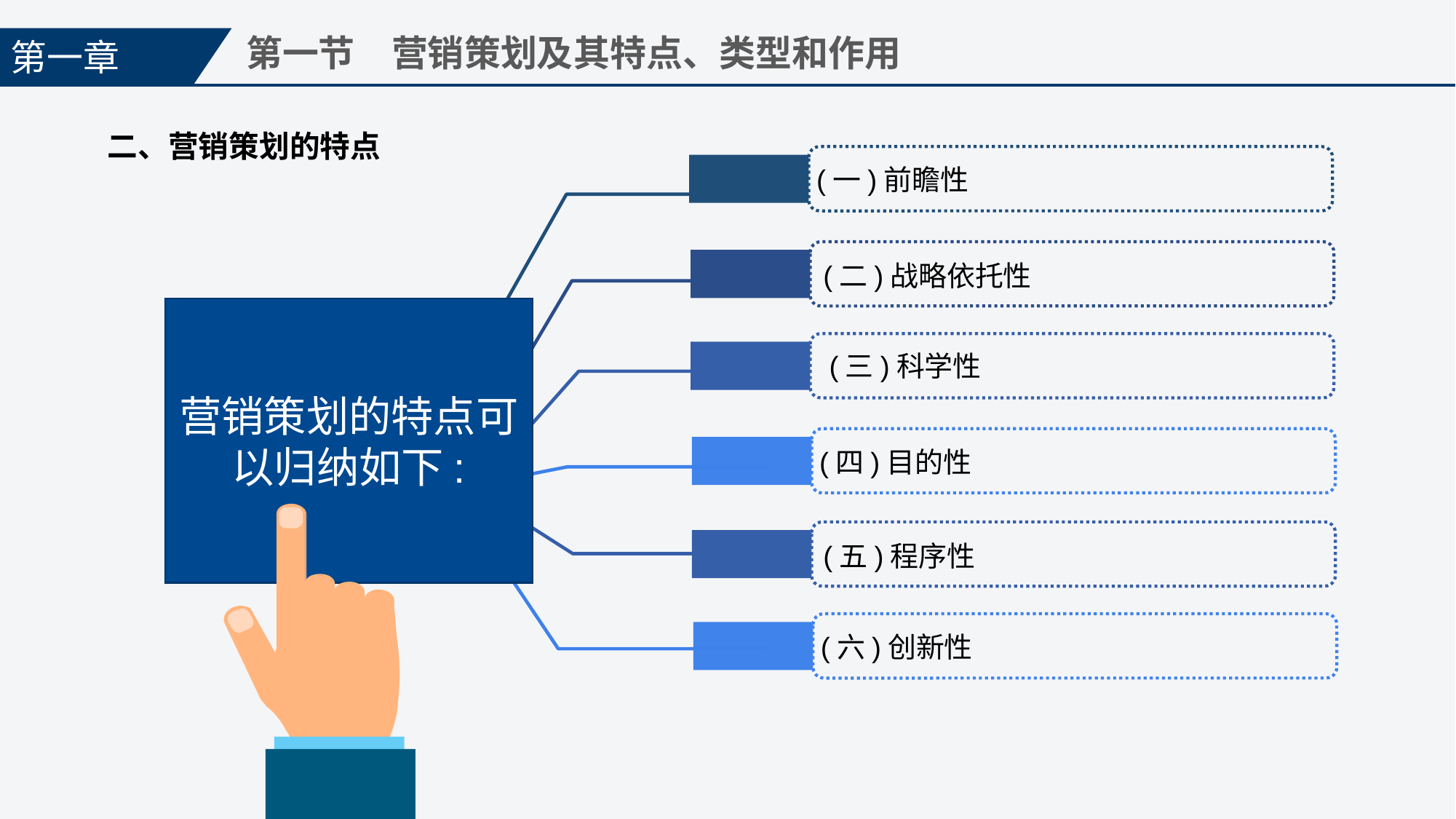

第一章
第一节　营销策划及其特点、类型和作用
二、营销策划的特点

(一)前瞻性

(二)战略依托性

营销策划的特点可以归纳如下:

(三)科学性

(四)目的性

(五)程序性

(六)创新性